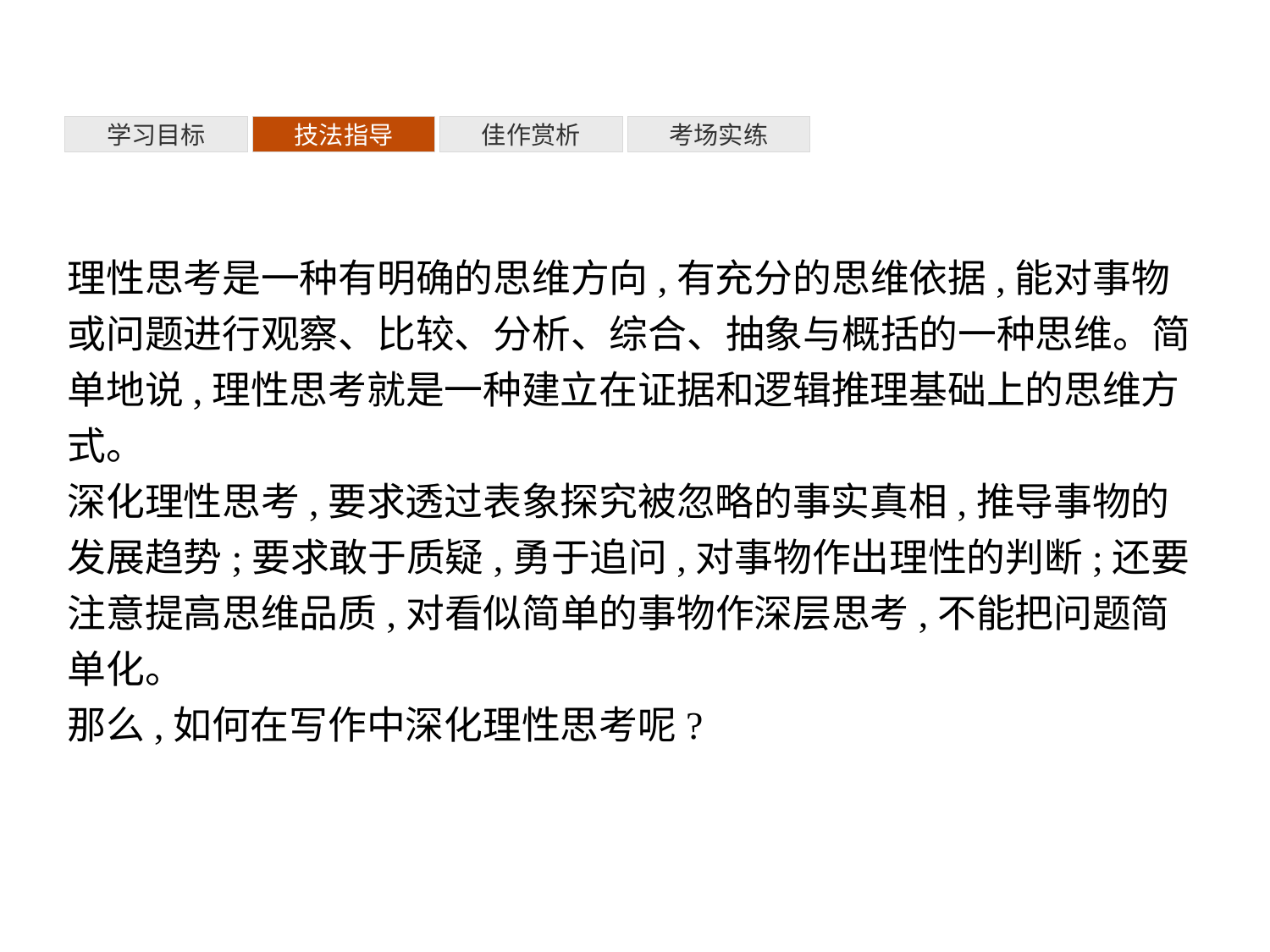

考场实练
学习目标
技法指导
佳作赏析
理性思考是一种有明确的思维方向,有充分的思维依据,能对事物或问题进行观察、比较、分析、综合、抽象与概括的一种思维。简单地说,理性思考就是一种建立在证据和逻辑推理基础上的思维方式。
深化理性思考,要求透过表象探究被忽略的事实真相,推导事物的发展趋势;要求敢于质疑,勇于追问,对事物作出理性的判断;还要注意提高思维品质,对看似简单的事物作深层思考,不能把问题简单化。
那么,如何在写作中深化理性思考呢?